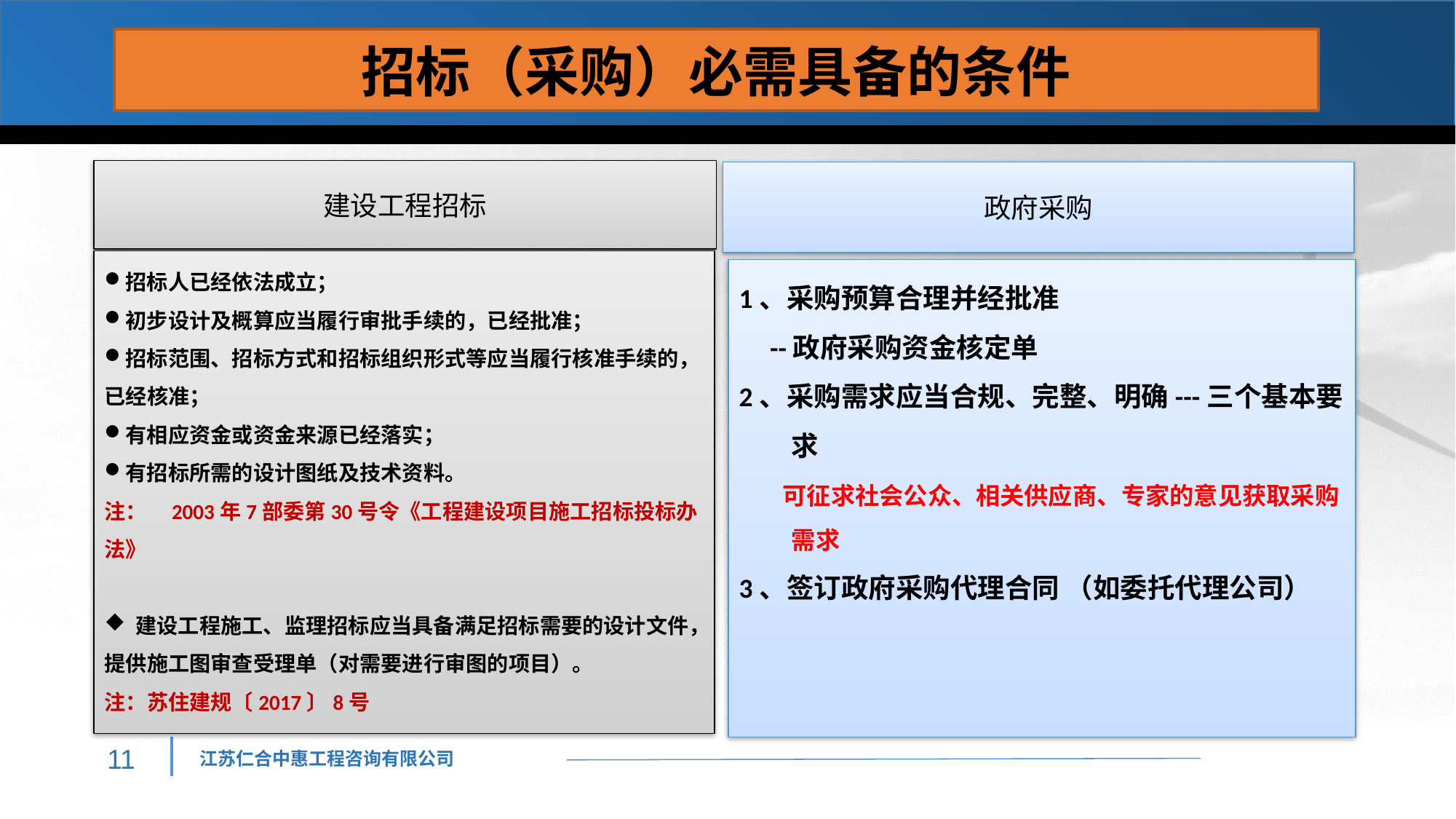

招标（采购）必需具备的条件
建设工程招标
政府采购
招标人已经依法成立；
初步设计及概算应当履行审批手续的，已经批准；
招标范围、招标方式和招标组织形式等应当履行核准手续的，已经核准；
有相应资金或资金来源已经落实；
有招标所需的设计图纸及技术资料。
注：    2003年7部委第30号令《工程建设项目施工招标投标办法》

 建设工程施工、监理招标应当具备满足招标需要的设计文件，提供施工图审查受理单（对需要进行审图的项目）。
注：苏住建规〔2017〕8号
1、采购预算合理并经批准
     --政府采购资金核定单
2、采购需求应当合规、完整、明确---三个基本要求
      可征求社会公众、相关供应商、专家的意见获取采购需求
3、签订政府采购代理合同 （如委托代理公司）
11